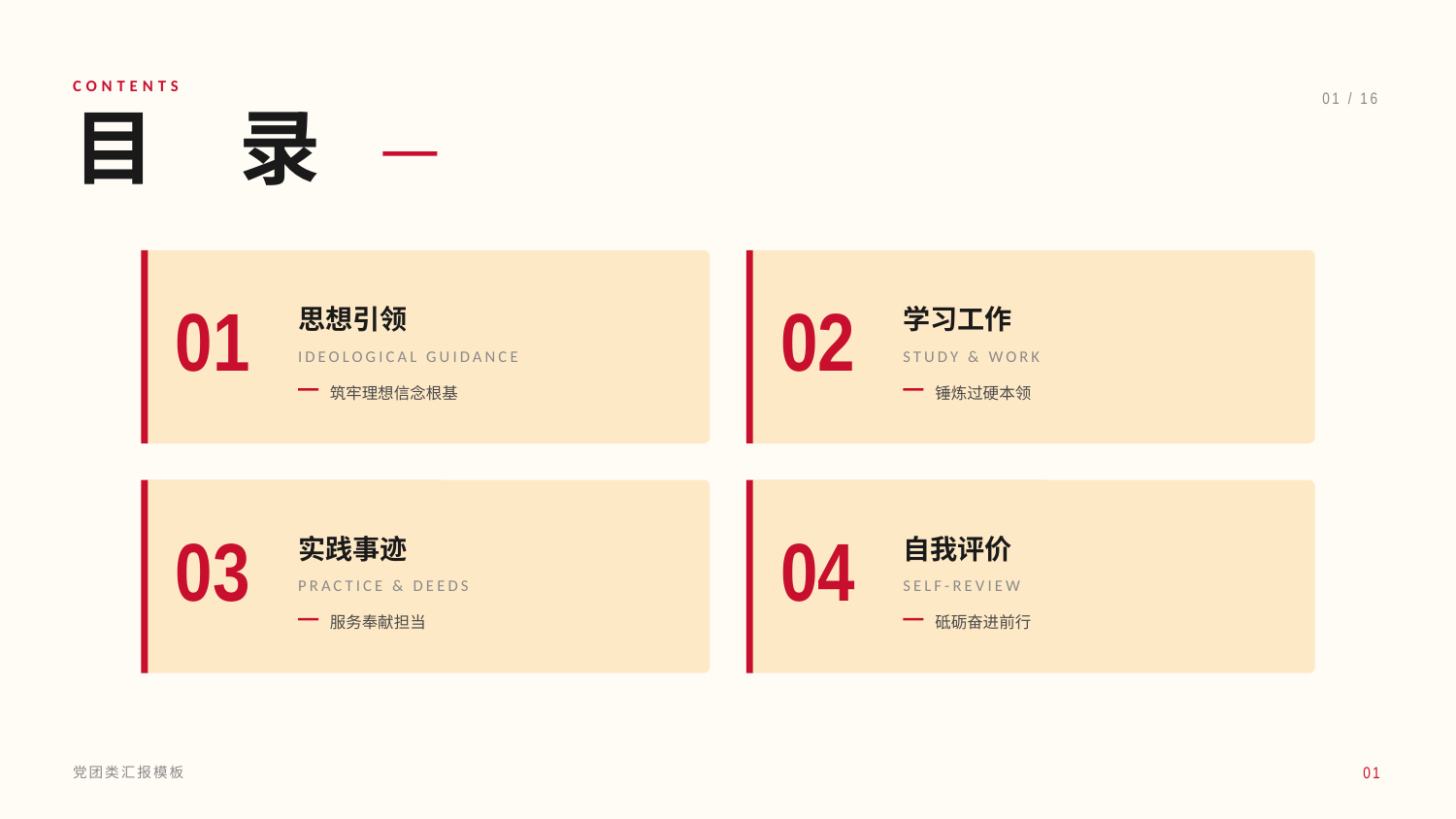

CONTENTS
01 / 16
目 录

思想引领
学习工作
01
02
IDEOLOGICAL GUIDANCE
STUDY & WORK
筑牢理想信念根基
锤炼过硬本领

实践事迹
自我评价
03
04
PRACTICE & DEEDS
SELF-REVIEW
服务奉献担当
砥砺奋进前行

01
党团类汇报模板